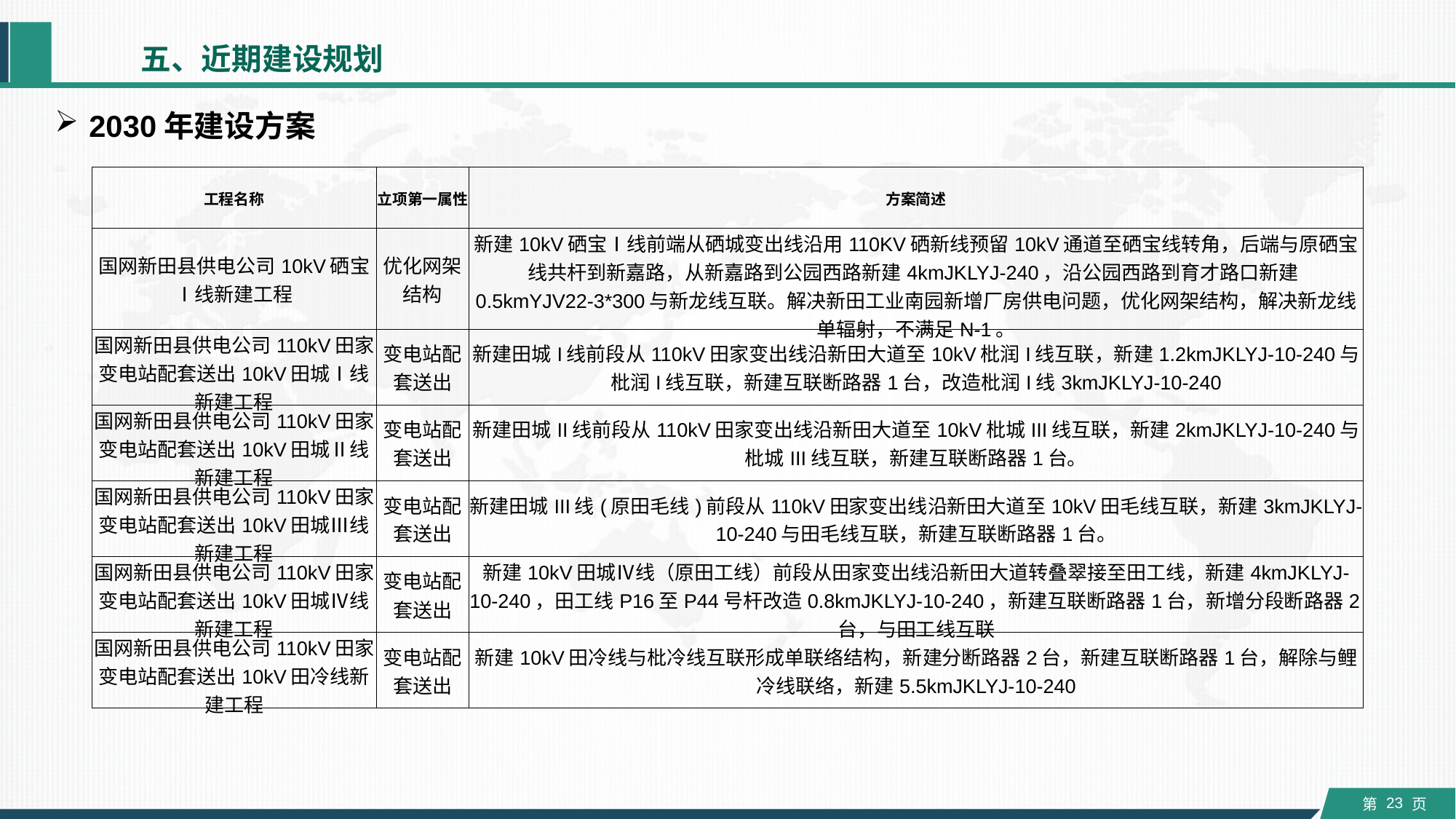

五、近期建设规划
2030年建设方案
| 工程名称 | 立项第一属性 | 方案简述 |
| --- | --- | --- |
| 国网新田县供电公司10kV硒宝Ⅰ线新建工程 | 优化网架结构 | 新建10kV硒宝Ⅰ线前端从硒城变出线沿用110KV硒新线预留10kV通道至硒宝线转角，后端与原硒宝线共杆到新嘉路，从新嘉路到公园西路新建4kmJKLYJ-240，沿公园西路到育才路口新建0.5kmYJV22-3\*300与新龙线互联。解决新田工业南园新增厂房供电问题，优化网架结构，解决新龙线单辐射，不满足N-1。 |
| 国网新田县供电公司110kV田家变电站配套送出10kV田城Ⅰ线新建工程 | 变电站配套送出 | 新建田城I线前段从110kV田家变出线沿新田大道至10kV枇润I线互联，新建1.2kmJKLYJ-10-240与枇润I线互联，新建互联断路器1台，改造枇润I线3kmJKLYJ-10-240 |
| 国网新田县供电公司110kV田家变电站配套送出10kV田城Ⅱ线新建工程 | 变电站配套送出 | 新建田城II线前段从110kV田家变出线沿新田大道至10kV枇城III线互联，新建2kmJKLYJ-10-240与枇城III线互联，新建互联断路器1台。 |
| 国网新田县供电公司110kV田家变电站配套送出10kV田城Ⅲ线新建工程 | 变电站配套送出 | 新建田城III线(原田毛线)前段从110kV田家变出线沿新田大道至10kV田毛线互联，新建3kmJKLYJ-10-240与田毛线互联，新建互联断路器1台。 |
| 国网新田县供电公司110kV田家变电站配套送出10kV田城Ⅳ线新建工程 | 变电站配套送出 | 新建10kV田城Ⅳ线（原田工线）前段从田家变出线沿新田大道转叠翠接至田工线，新建4kmJKLYJ-10-240，田工线P16至P44号杆改造0.8kmJKLYJ-10-240，新建互联断路器1台，新增分段断路器2台，与田工线互联 |
| 国网新田县供电公司110kV田家变电站配套送出10kV田冷线新建工程 | 变电站配套送出 | 新建10kV田冷线与枇冷线互联形成单联络结构，新建分断路器2台，新建互联断路器1台，解除与鲤冷线联络，新建5.5kmJKLYJ-10-240 |